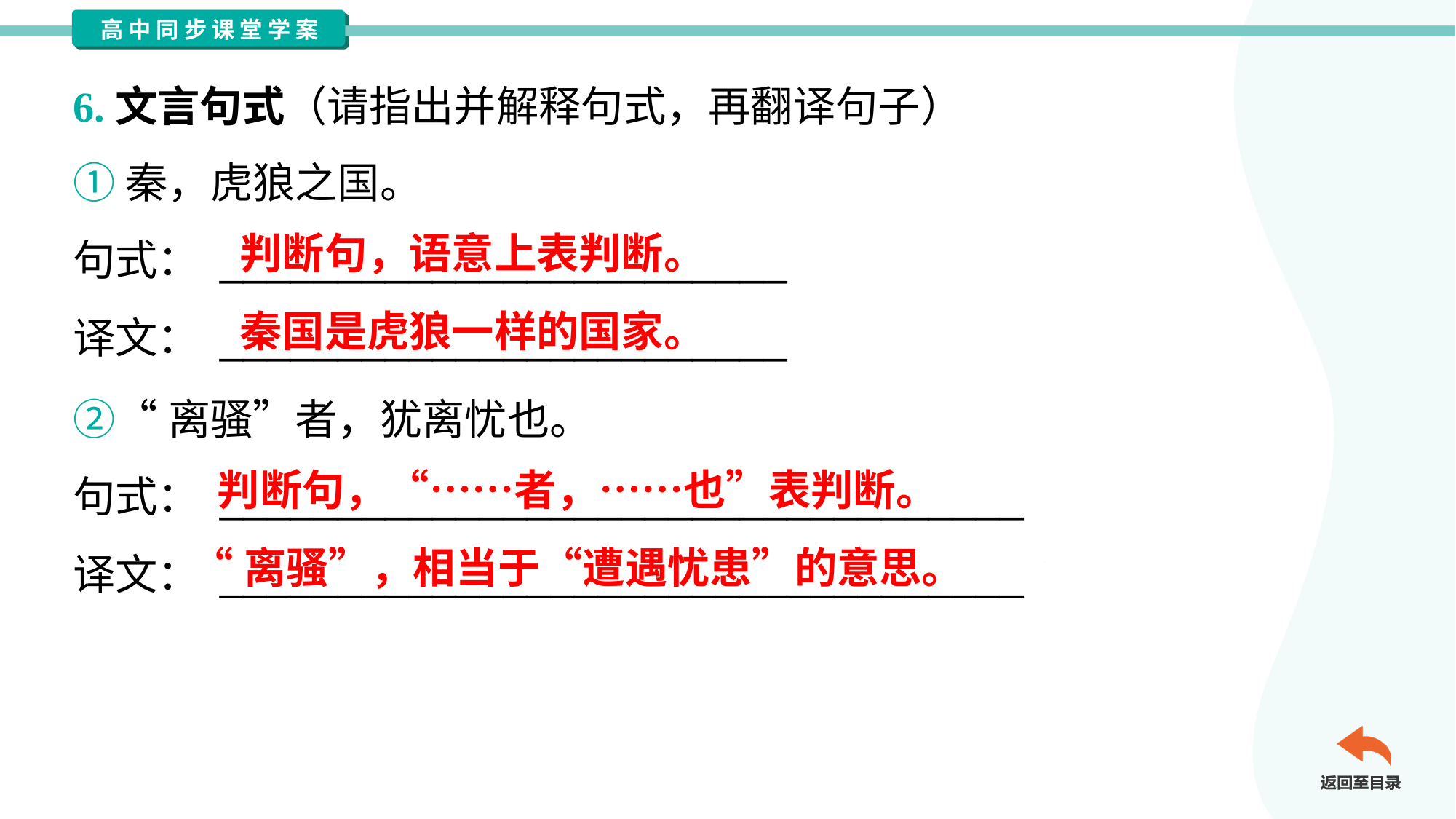

6.文言句式（请指出并解释句式，再翻译句子）
①秦，虎狼之国。
句式： ________________________
译文： ________________________
判断句，语意上表判断。
秦国是虎狼一样的国家。
②“离骚”者，犹离忧也。
句式： __________________________________
译文： __________________________________
判断句，“……者，……也”表判断。
“离骚”，相当于“遭遇忧患”的意思。